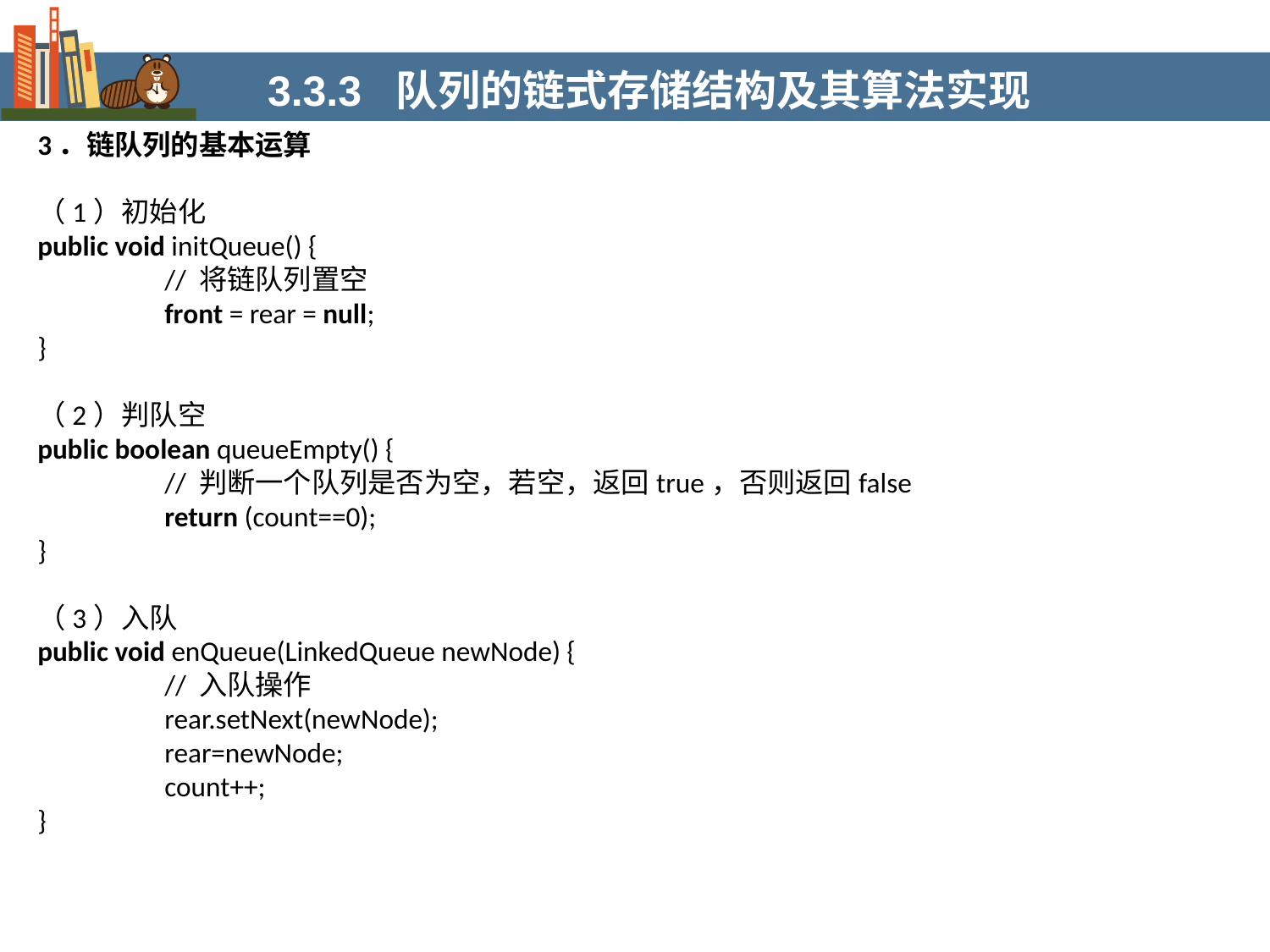

3.3.3  队列的链式存储结构及其算法实现
3．链队列的基本运算

（1）初始化
public void initQueue() {
	// 将链队列置空
	front = rear = null;
}

（2）判队空
public boolean queueEmpty() {
	// 判断一个队列是否为空，若空，返回true，否则返回false
	return (count==0);
}

（3）入队
public void enQueue(LinkedQueue newNode) {
	// 入队操作
	rear.setNext(newNode);
	rear=newNode;
	count++;
}